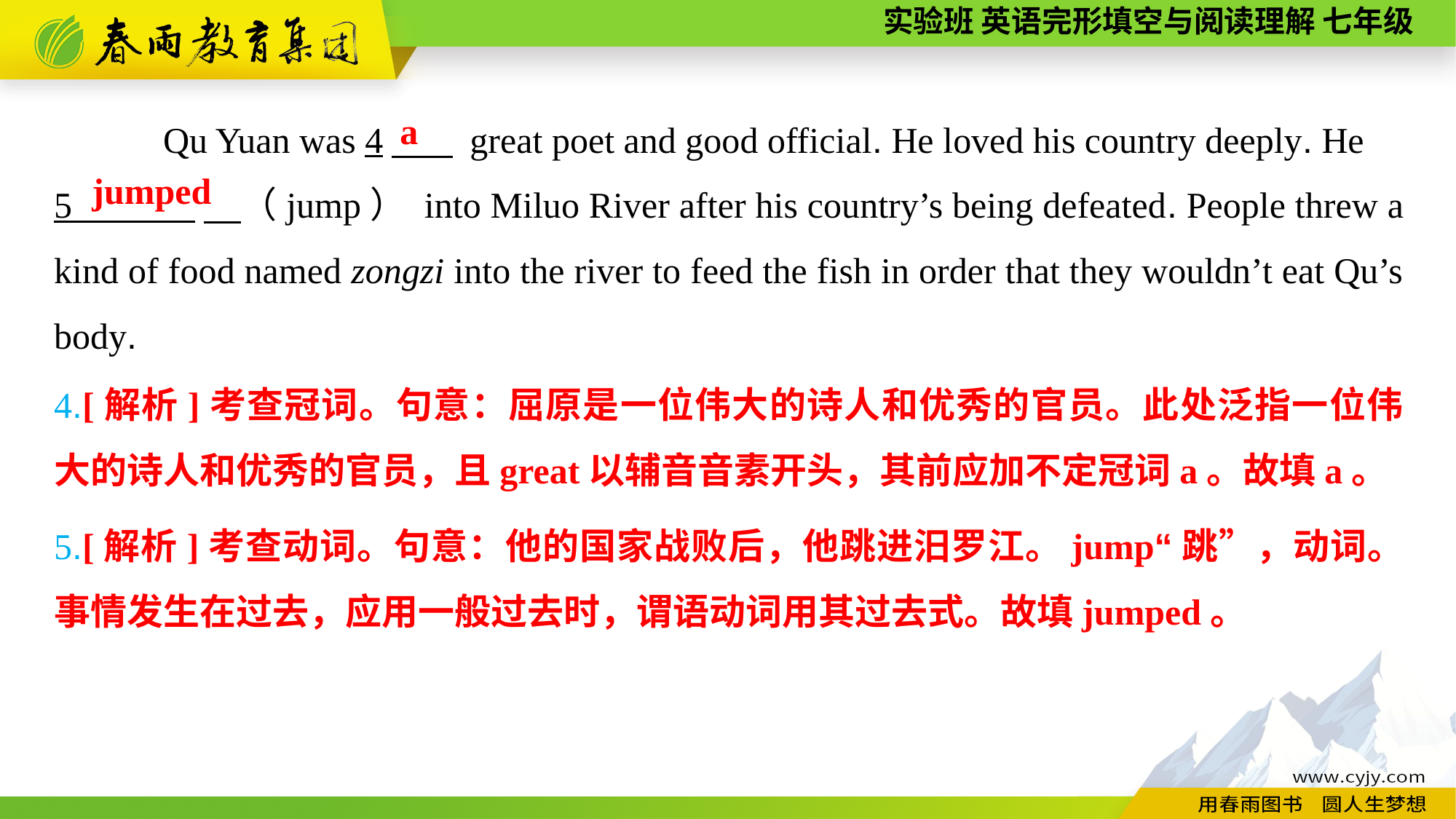

Qu Yuan was 4　    great poet and good official. He loved his country deeply. He
5             　（jump） into Miluo River after his country’s being defeated. People threw a kind of food named zongzi into the river to feed the fish in order that they wouldn’t eat Qu’s body.
a
 jumped
4.[解析]考查冠词。句意：屈原是一位伟大的诗人和优秀的官员。此处泛指一位伟大的诗人和优秀的官员，且great以辅音音素开头，其前应加不定冠词a。故填a。
5.[解析]考查动词。句意：他的国家战败后，他跳进汨罗江。jump“跳”，动词。事情发生在过去，应用一般过去时，谓语动词用其过去式。故填jumped。